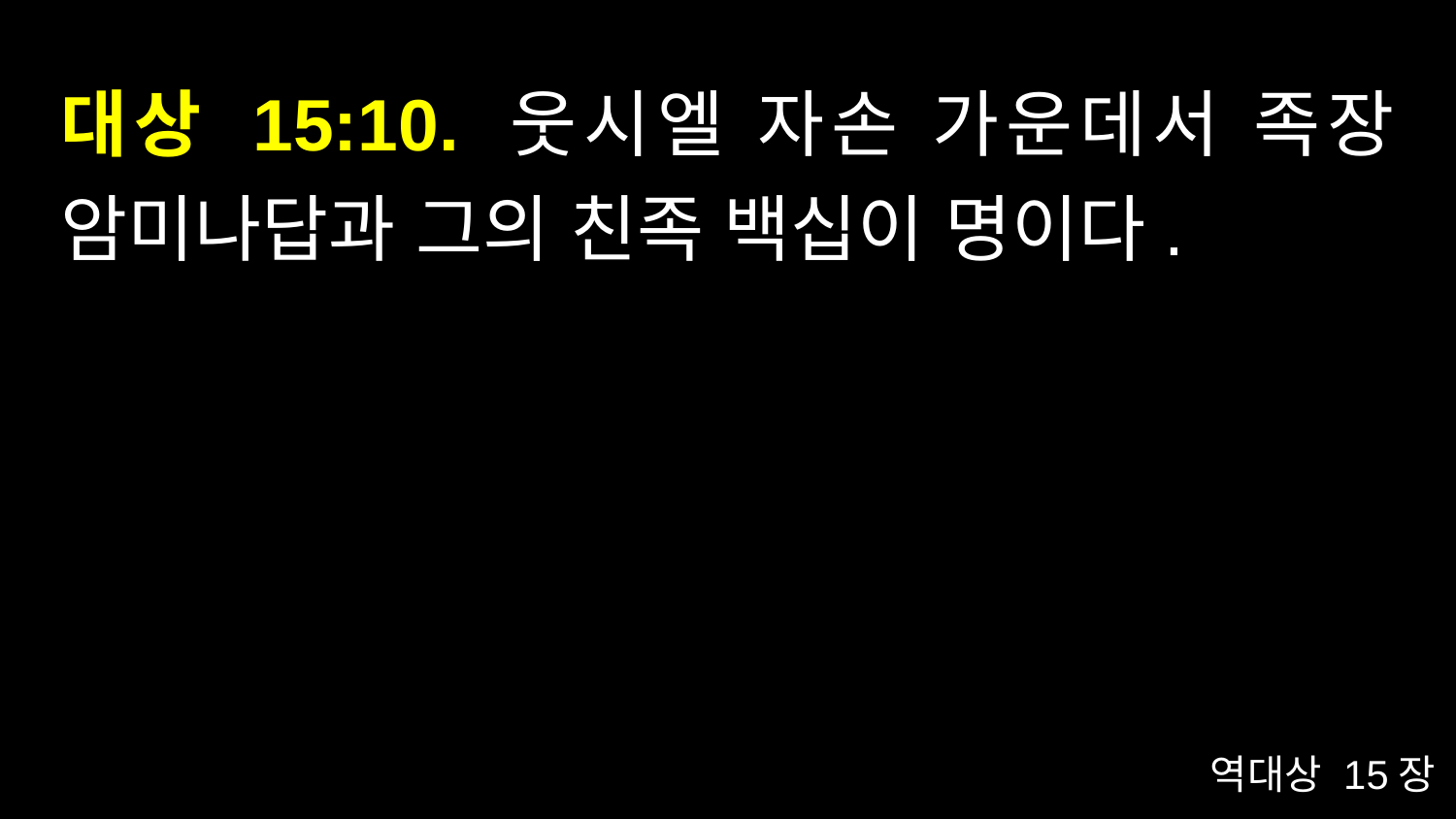

# 대상 15:10. 웃시엘 자손 가운데서 족장 암미나답과 그의 친족 백십이 명이다.
역대상 15장